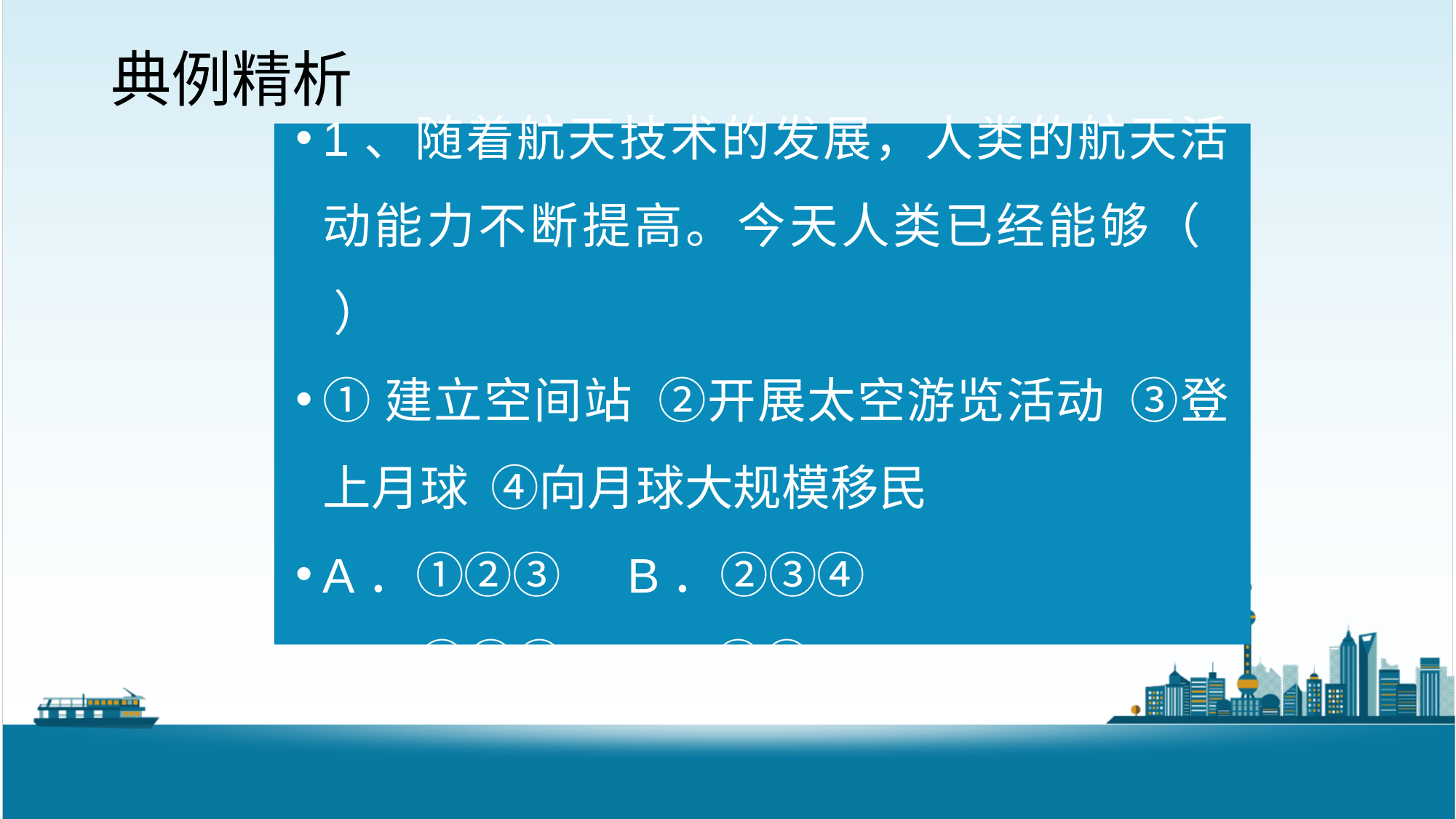

典例精析
1、随着航天技术的发展，人类的航天活动能力不断提高。今天人类已经能够（    ）
①建立空间站  ②开展太空游览活动  ③登上月球  ④向月球大规模移民
A．①②③     B．②③④
C．①②④    D．①③